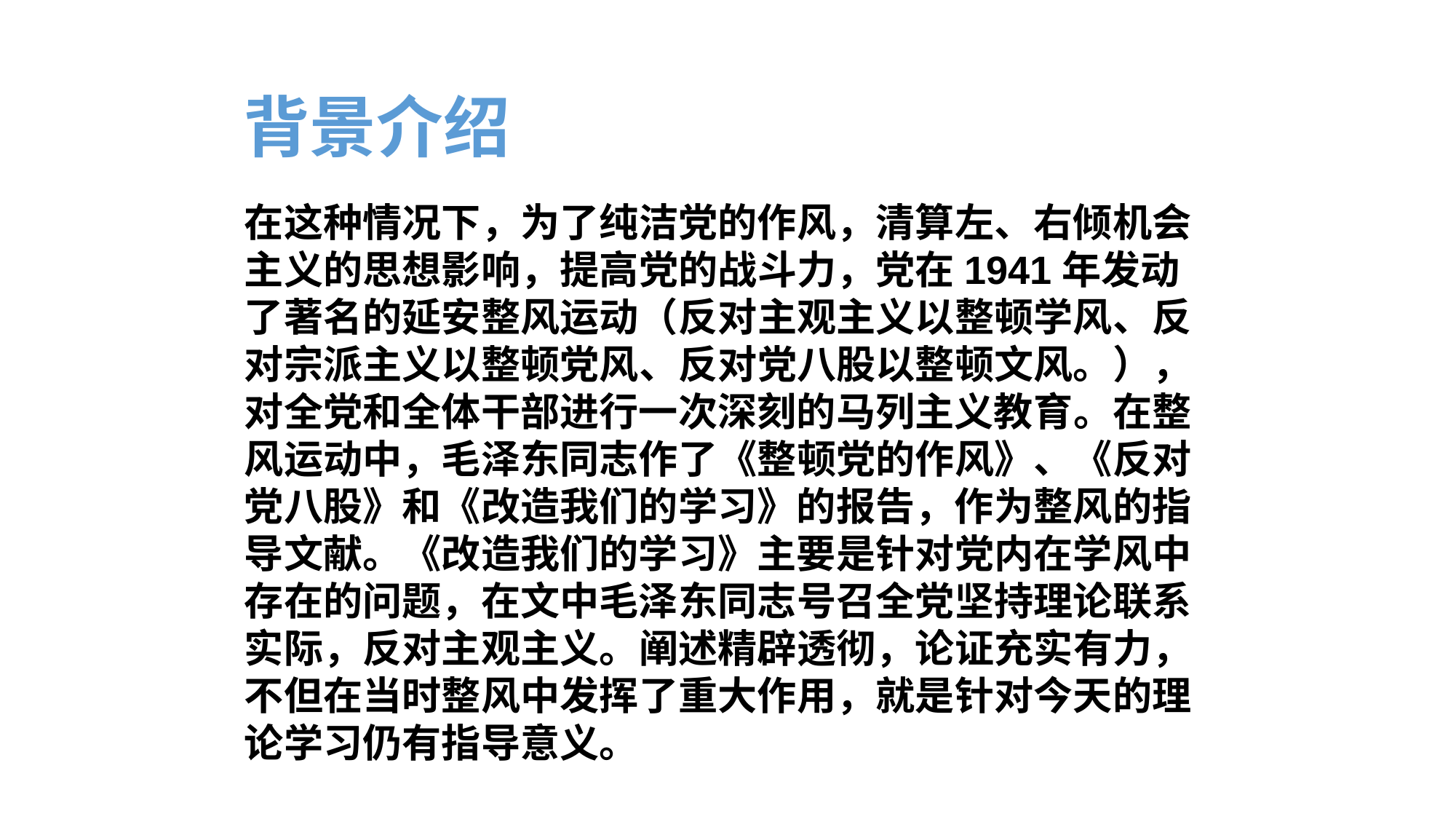

背景介绍
在这种情况下，为了纯洁党的作风，清算左、右倾机会主义的思想影响，提高党的战斗力，党在1941年发动了著名的延安整风运动（反对主观主义以整顿学风、反对宗派主义以整顿党风、反对党八股以整顿文风。），对全党和全体干部进行一次深刻的马列主义教育。在整风运动中，毛泽东同志作了《整顿党的作风》、《反对党八股》和《改造我们的学习》的报告，作为整风的指导文献。《改造我们的学习》主要是针对党内在学风中存在的问题，在文中毛泽东同志号召全党坚持理论联系实际，反对主观主义。阐述精辟透彻，论证充实有力，不但在当时整风中发挥了重大作用，就是针对今天的理论学习仍有指导意义。